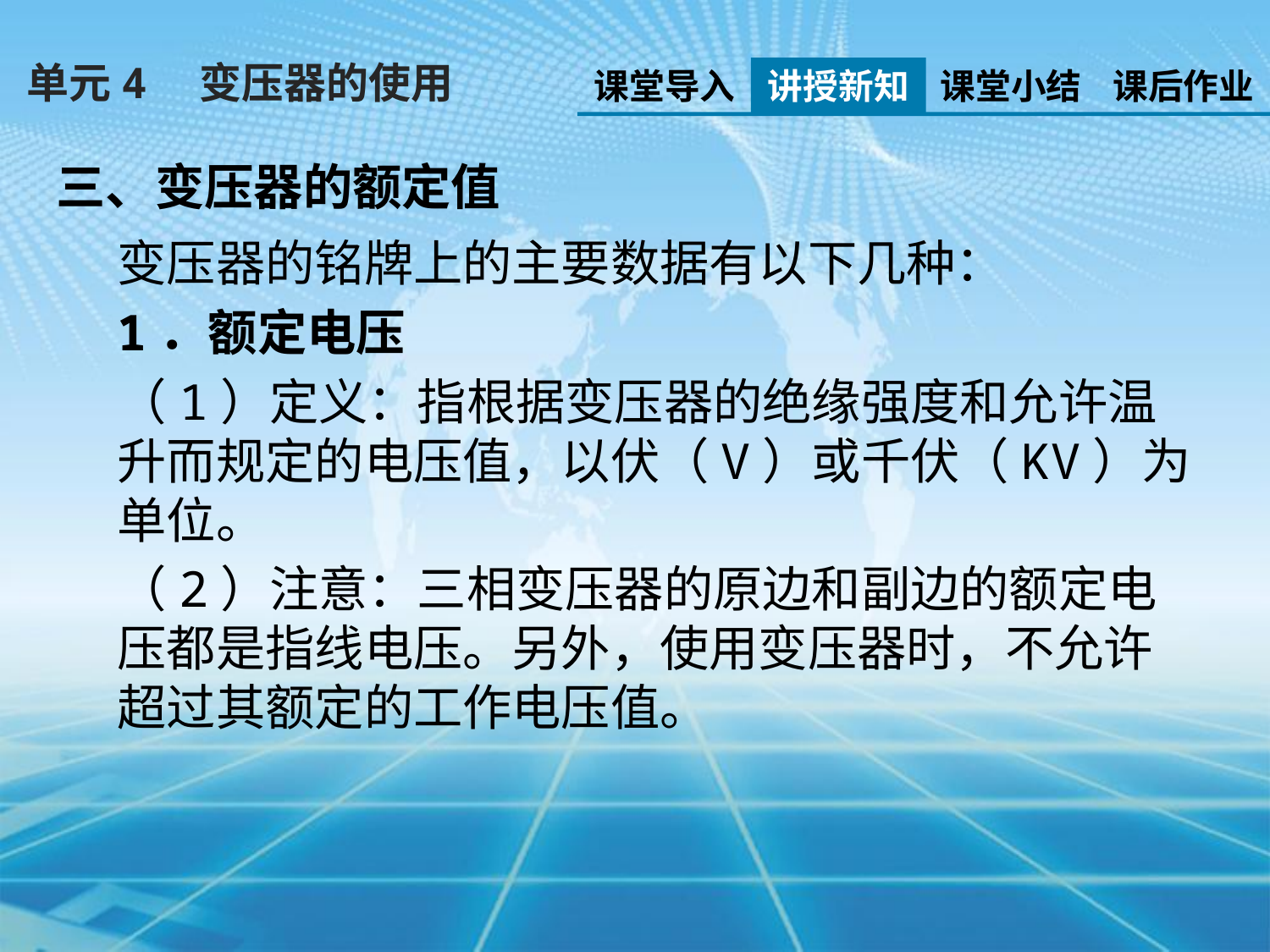

单元4　变压器的使用
课堂导入
讲授新知
课堂小结
课后作业
三、变压器的额定值
变压器的铭牌上的主要数据有以下几种：
1．额定电压
（1）定义：指根据变压器的绝缘强度和允许温升而规定的电压值，以伏（V）或千伏（KV）为单位。
（2）注意：三相变压器的原边和副边的额定电压都是指线电压。另外，使用变压器时，不允许超过其额定的工作电压值。